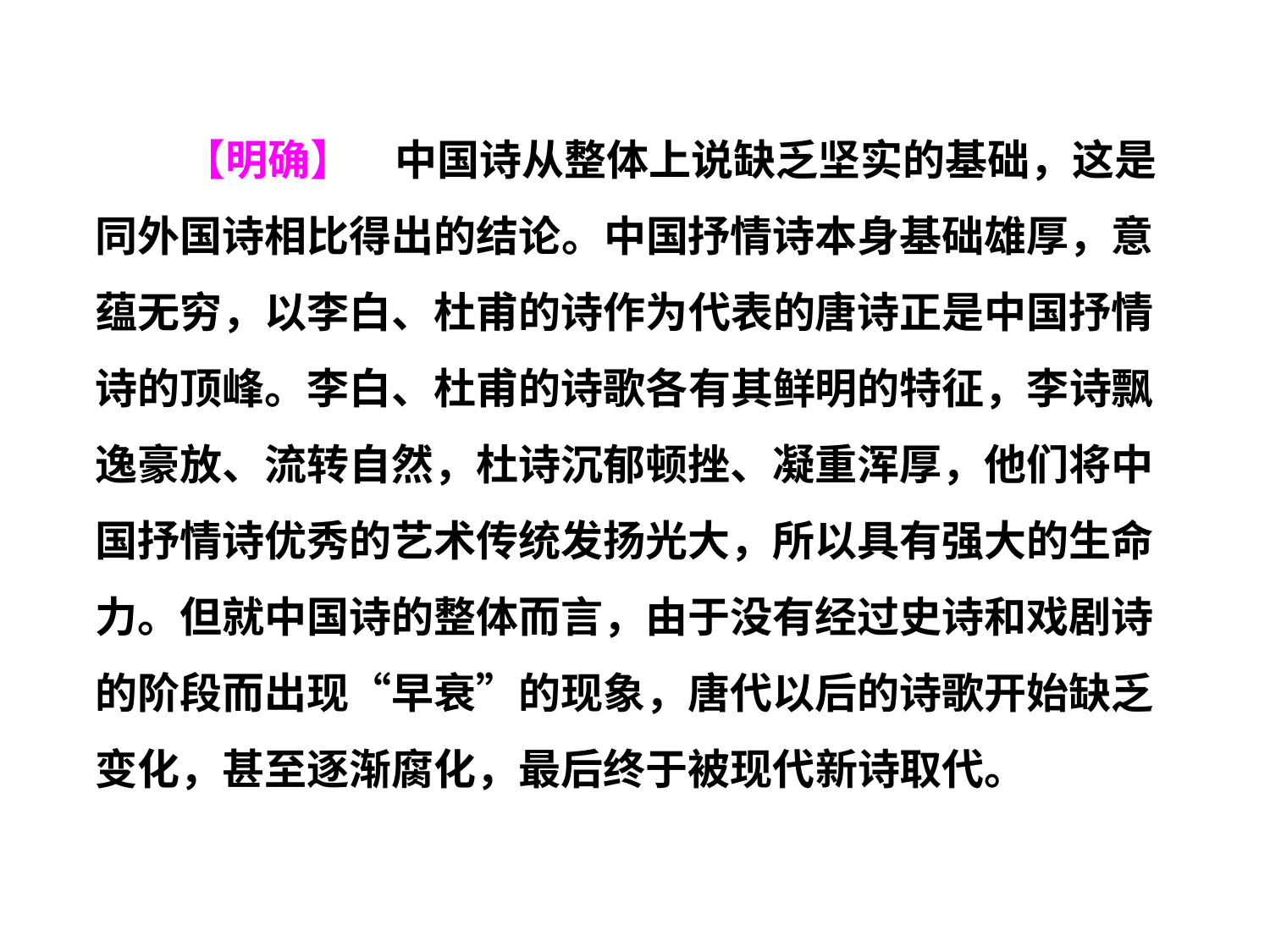

【明确】　中国诗从整体上说缺乏坚实的基础，这是同外国诗相比得出的结论。中国抒情诗本身基础雄厚，意蕴无穷，以李白、杜甫的诗作为代表的唐诗正是中国抒情诗的顶峰。李白、杜甫的诗歌各有其鲜明的特征，李诗飘逸豪放、流转自然，杜诗沉郁顿挫、凝重浑厚，他们将中国抒情诗优秀的艺术传统发扬光大，所以具有强大的生命力。但就中国诗的整体而言，由于没有经过史诗和戏剧诗的阶段而出现“早衰”的现象，唐代以后的诗歌开始缺乏变化，甚至逐渐腐化，最后终于被现代新诗取代。